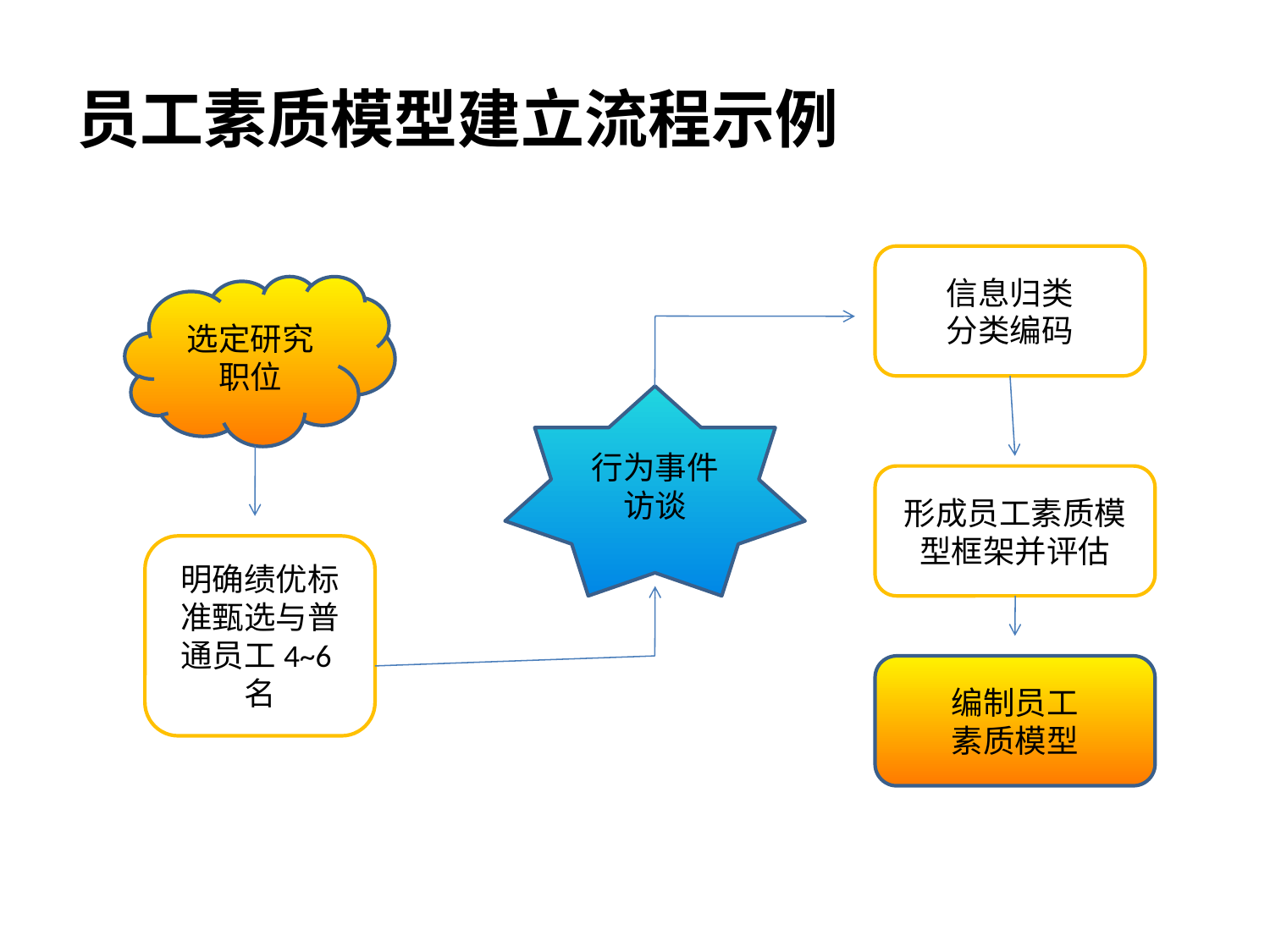

# 员工素质模型建立流程示例

信息归类
分类编码
选定研究职位
行为事件访谈
形成员工素质模型框架并评估
明确绩优标准甄选与普通员工4~6名
编制员工
素质模型